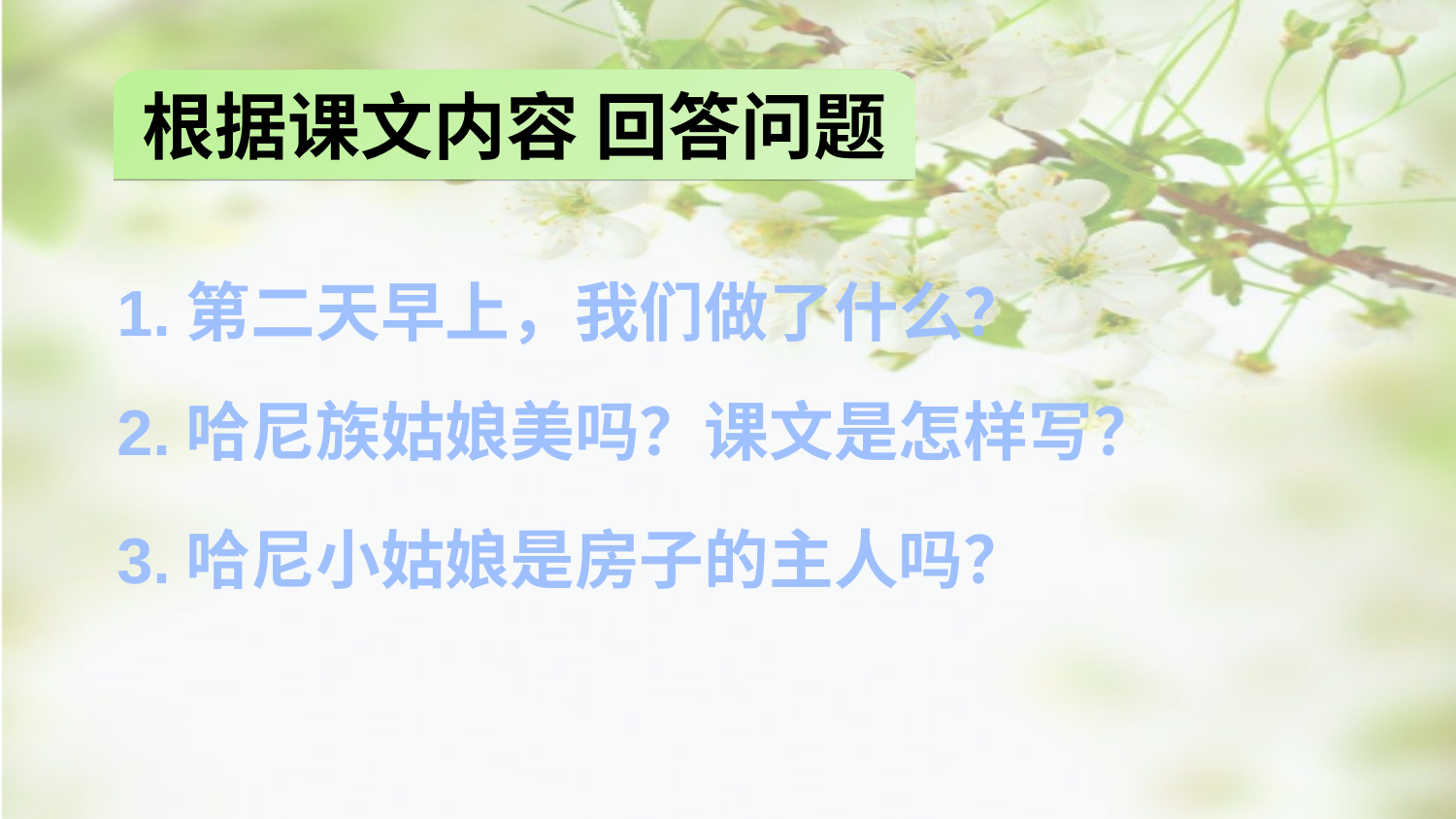

根据课文内容 回答问题
1.第二天早上，我们做了什么？
2.哈尼族姑娘美吗？课文是怎样写？
3.哈尼小姑娘是房子的主人吗？